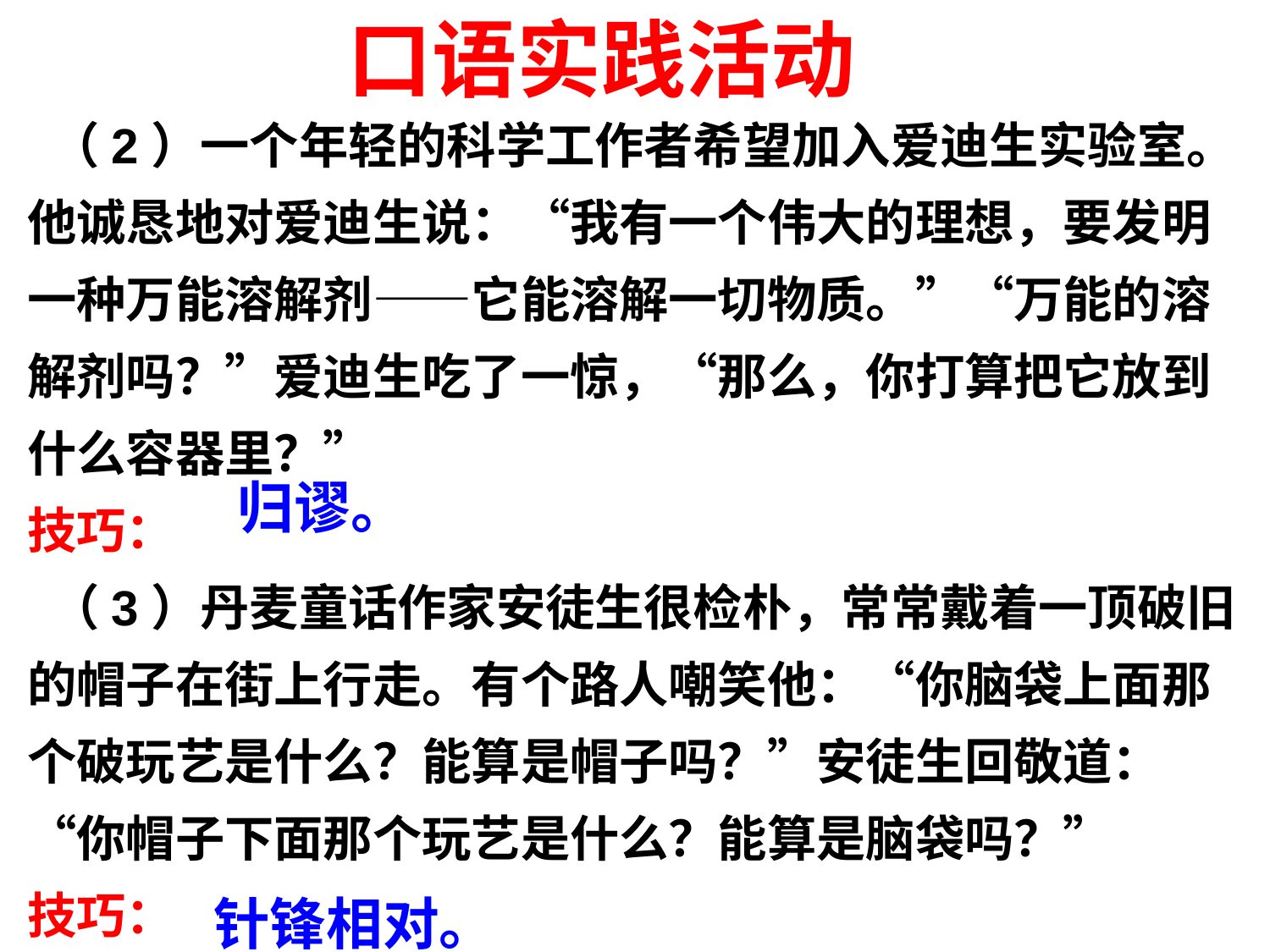

口语实践活动

 （2）一个年轻的科学工作者希望加入爱迪生实验室。他诚恳地对爱迪生说：“我有一个伟大的理想，要发明一种万能溶解剂——它能溶解一切物质。”“万能的溶解剂吗？”爱迪生吃了一惊，“那么，你打算把它放到什么容器里？”
技巧：
 （3）丹麦童话作家安徒生很检朴，常常戴着一顶破旧的帽子在街上行走。有个路人嘲笑他：“你脑袋上面那个破玩艺是什么？能算是帽子吗？”安徒生回敬道：“你帽子下面那个玩艺是什么？能算是脑袋吗？”
技巧：

归谬。

针锋相对。